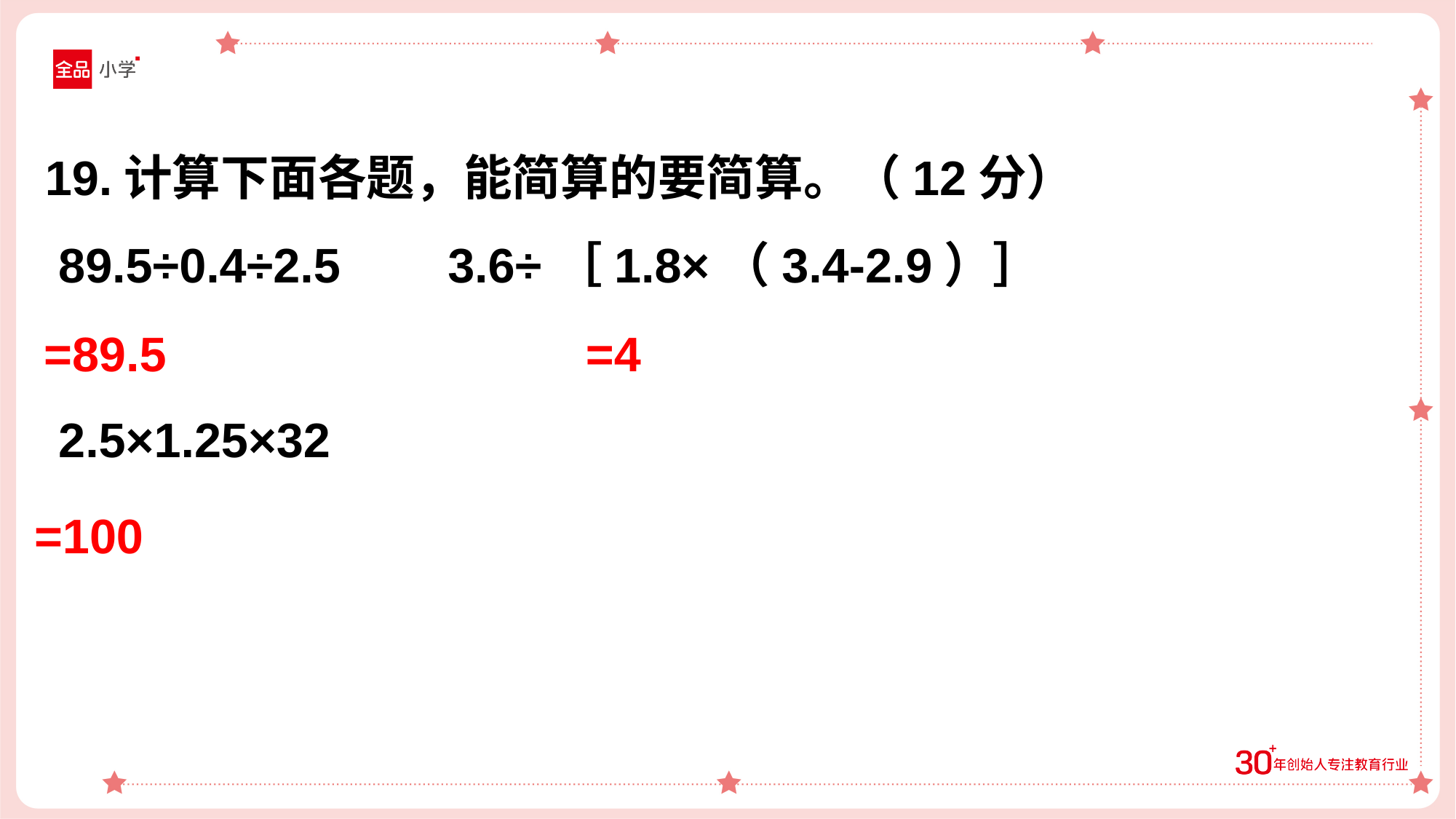

19.计算下面各题，能简算的要简算。（12分）
 89.5÷0.4÷2.5        3.6÷［1.8×（3.4-2.9）］

 2.5×1.25×32

=89.5
=4
=100